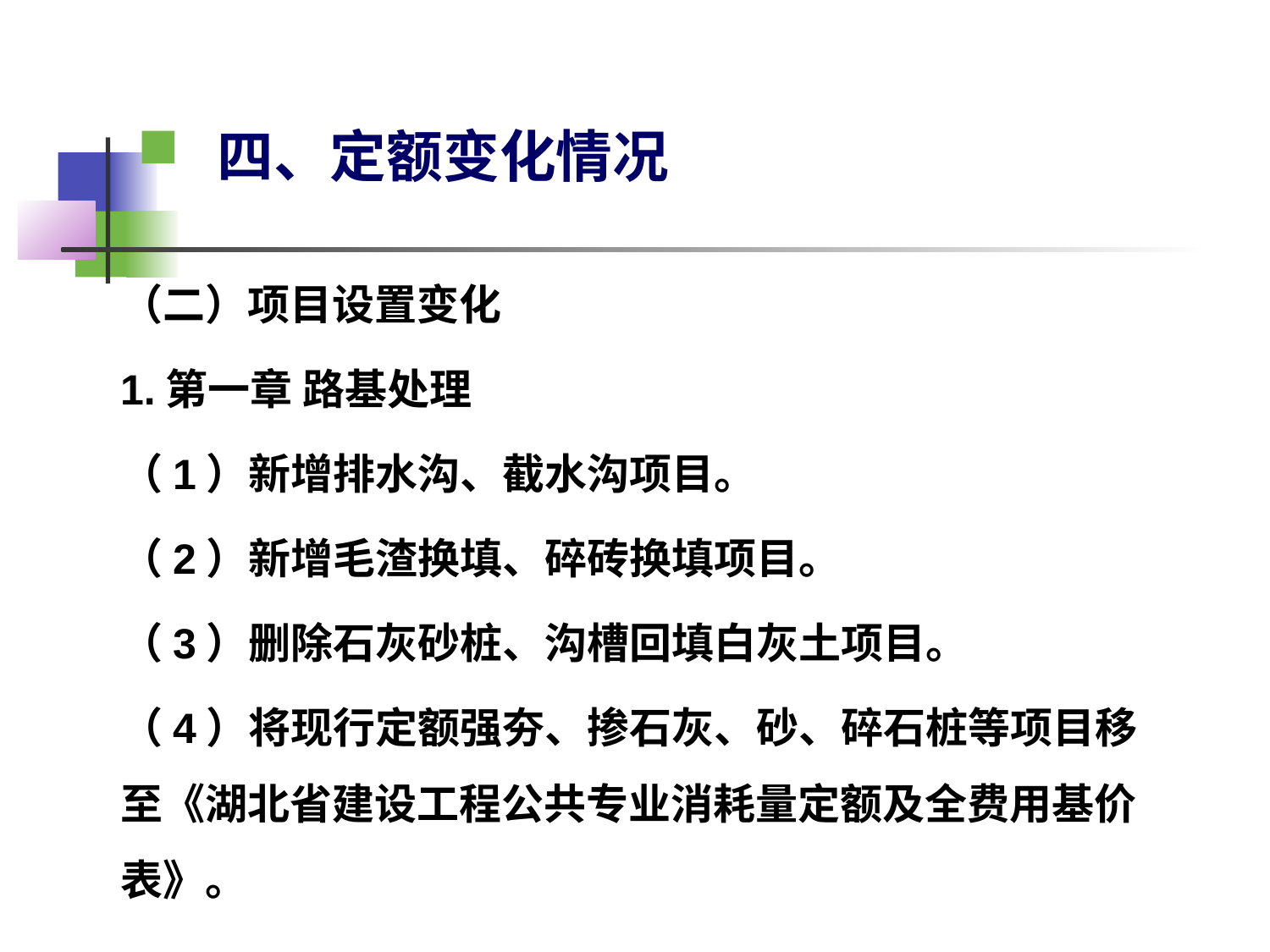

# 四、定额变化情况
（二）项目设置变化
1.第一章 路基处理
（1）新增排水沟、截水沟项目。
（2）新增毛渣换填、碎砖换填项目。
（3）删除石灰砂桩、沟槽回填白灰土项目。
（4）将现行定额强夯、掺石灰、砂、碎石桩等项目移至《湖北省建设工程公共专业消耗量定额及全费用基价表》。